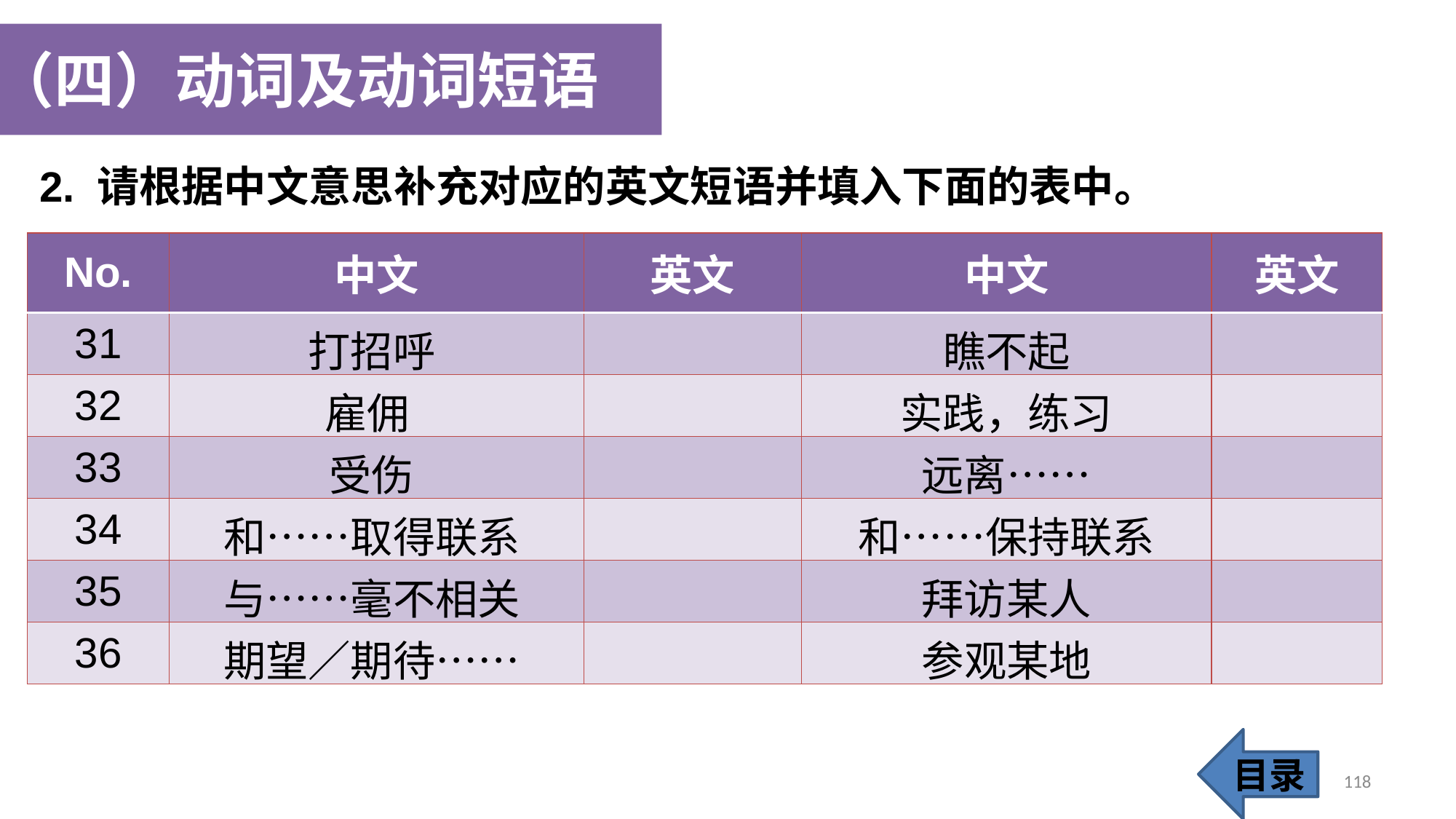

（四）动词及动词短语
2. 请根据中文意思补充对应的英文短语并填入下面的表中。
| No. | 中文 | 英文 | 中文 | 英文 |
| --- | --- | --- | --- | --- |
| 31 | 打招呼 |  | 瞧不起 |  |
| 32 | 雇佣 |  | 实践，练习 |  |
| 33 | 受伤 |  | 远离…… |  |
| 34 | 和……取得联系 |  | 和……保持联系 |  |
| 35 | 与……毫不相关 |  | 拜访某人 |  |
| 36 | 期望／期待…… |  | 参观某地 |  |
目录
118